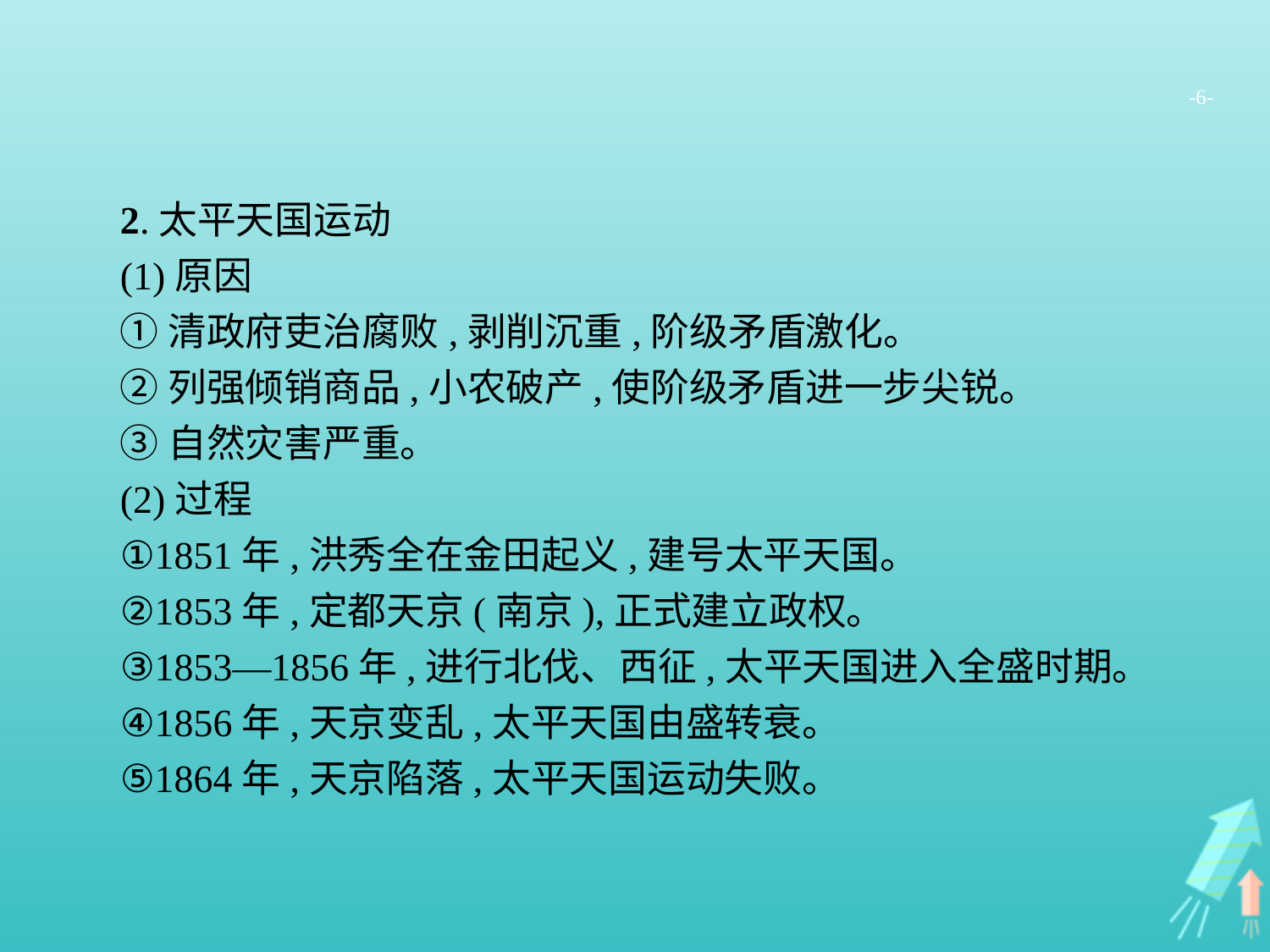

-6-
2.太平天国运动
(1)原因
①清政府吏治腐败,剥削沉重,阶级矛盾激化。
②列强倾销商品,小农破产,使阶级矛盾进一步尖锐。
③自然灾害严重。
(2)过程
①1851年,洪秀全在金田起义,建号太平天国。
②1853年,定都天京(南京),正式建立政权。
③1853—1856年,进行北伐、西征,太平天国进入全盛时期。
④1856年,天京变乱,太平天国由盛转衰。
⑤1864年,天京陷落,太平天国运动失败。